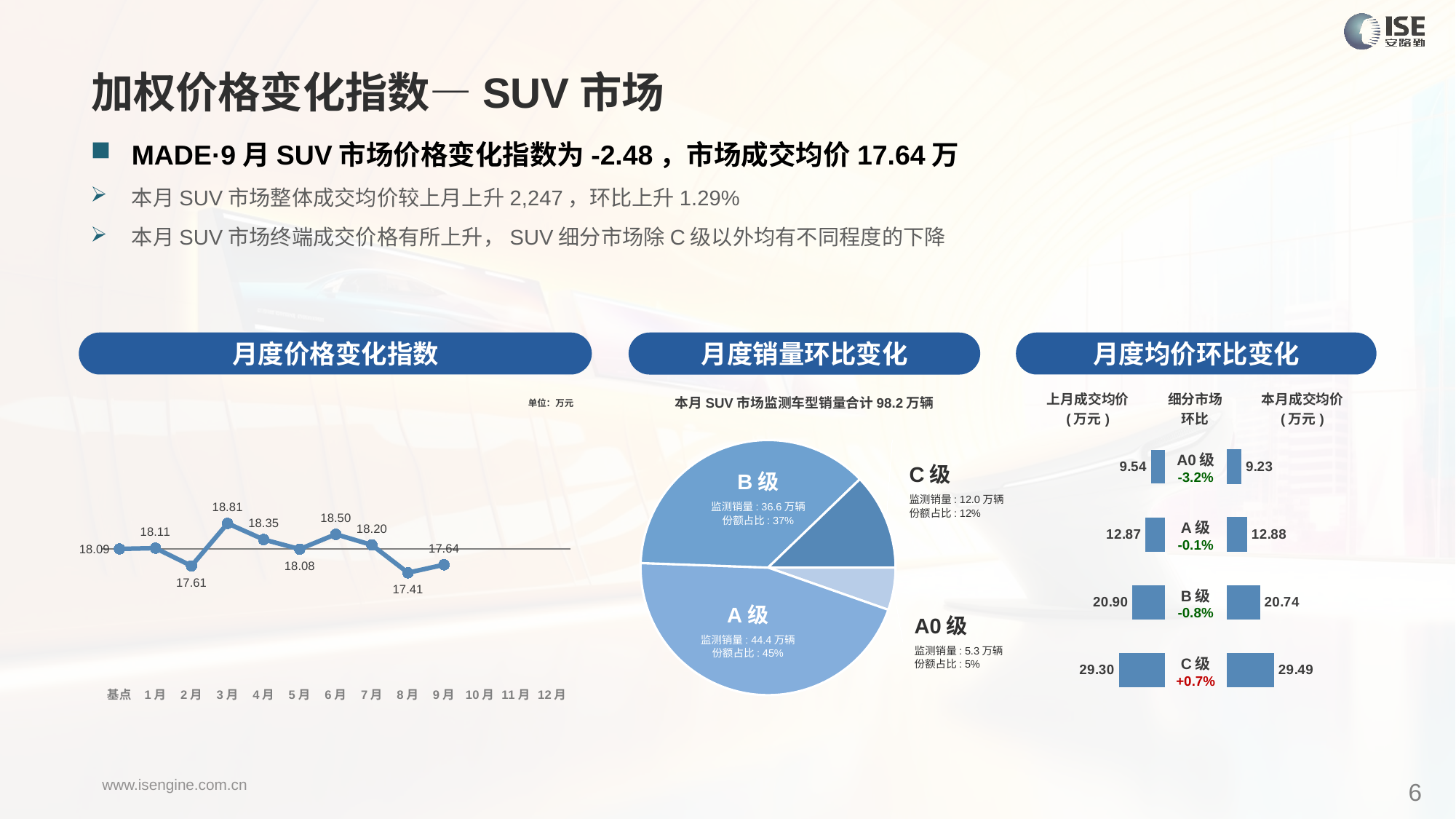

加权价格变化指数—SUV市场
MADE·9月SUV市场价格变化指数为-2.48，市场成交均价17.64万
本月SUV市场整体成交均价较上月上升2,247，环比上升1.29%
本月SUV市场终端成交价格有所上升，SUV细分市场除C级以外均有不同程度的下降
月度价格变化指数

月度均价环比变化

月度销量环比变化

本月SUV市场监测车型销量合计98.2万辆

### Chart

| Category | 细分市场 |
|---|---|
| A0级 | 52780.0 |
| A级 | 443878.0 |
| B级 | 365627.0 |
| C级 | 119785.0 |
C级
监测销量: 12.0万辆
份额占比: 12%
B级
监测销量: 26.0万辆
份额占比: 34%
B级
监测销量: 36.6万辆
份额占比: 37%
A级
监测销量: 38.8万辆
份额占比: 50%
A级
监测销量: 44.4万辆
份额占比: 45%
A0级
监测销量: 5.3万辆
份额占比: 5%

### Chart

| Category | Y2024 |
|---|---|
| 基点 | 0.0 |
| 1月 | 0.12299570421880901 |
| 2月 | -2.66 |
| 3月 | 3.99 |
| 4月 | 1.47 |
| 5月 | -0.04 |
| 6月 | 2.29 |
| 7月 | 0.62 |
| 8月 | -3.73 |
| 9月 | -2.48 |
| 10月 | None |
| 11月 | None |
| 12月 | None |
| 上月成交均价 (万元) | 细分市场 环比 | 本月成交均价 (万元) |
| --- | --- | --- |
单位：万元
| A0级 -3.2% |
| --- |
| A级 -0.1% |
| B级 -0.8% |
| C级 +0.7% |

### Chart

| Category | 成交均价 |
|---|---|
| A0 | 9.54 |
| A | 12.87 |
| B | 20.9 |
| C | 29.3 |

### Chart

| Category | 金额 |
|---|---|
| A0 | 9.23086225843123 |
| A | 12.882701372899763 |
| B | 20.74457118867042 |
| C | 29.49066176900278 |
6